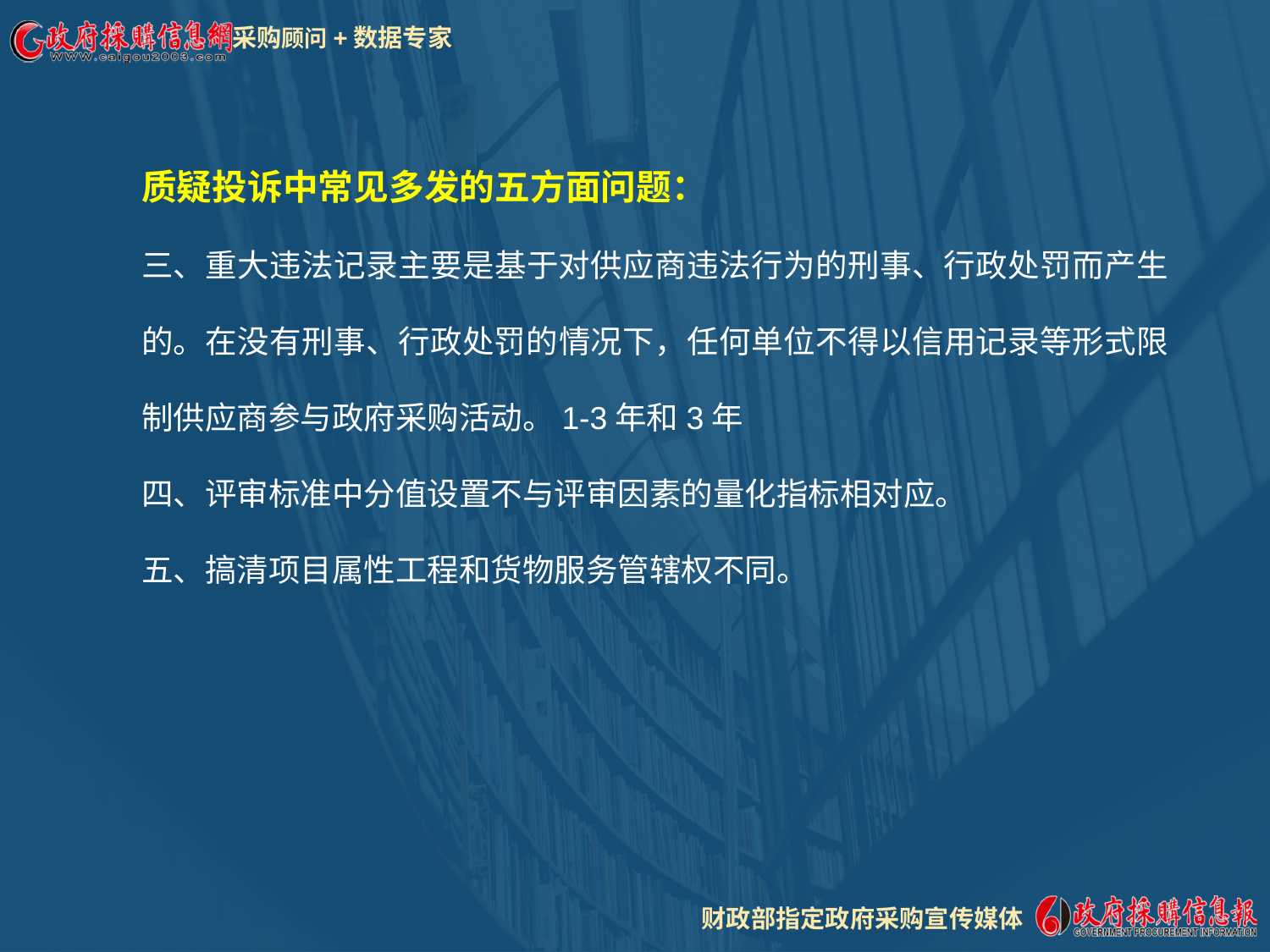

质疑投诉中常见多发的五方面问题：
三、重大违法记录主要是基于对供应商违法行为的刑事、行政处罚而产生的。在没有刑事、行政处罚的情况下，任何单位不得以信用记录等形式限制供应商参与政府采购活动。1-3年和3年
四、评审标准中分值设置不与评审因素的量化指标相对应。
五、搞清项目属性工程和货物服务管辖权不同。